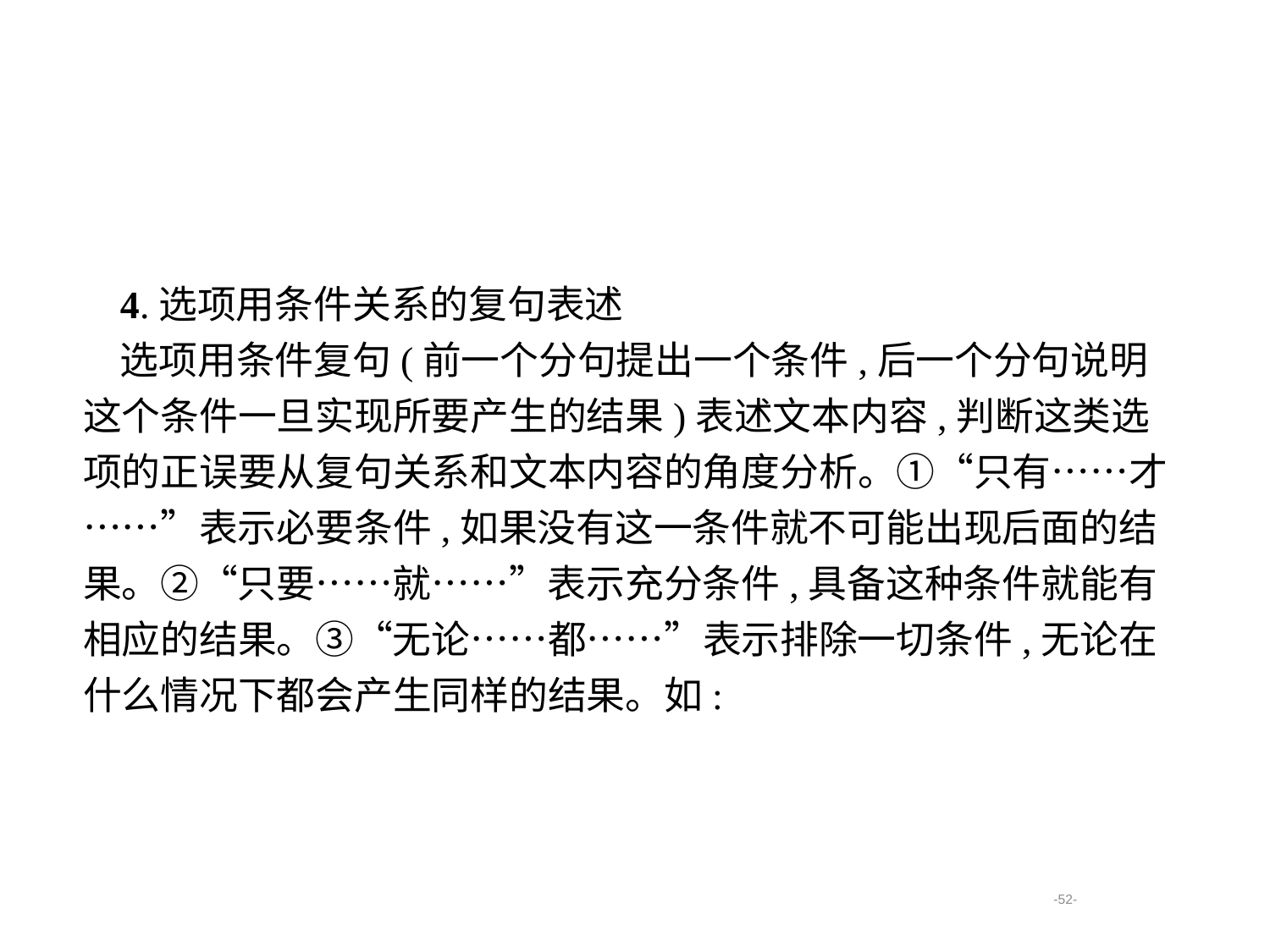

4.选项用条件关系的复句表述
选项用条件复句(前一个分句提出一个条件,后一个分句说明这个条件一旦实现所要产生的结果)表述文本内容,判断这类选项的正误要从复句关系和文本内容的角度分析。①“只有……才……”表示必要条件,如果没有这一条件就不可能出现后面的结果。②“只要……就……”表示充分条件,具备这种条件就能有相应的结果。③“无论……都……”表示排除一切条件,无论在什么情况下都会产生同样的结果。如:
-52-